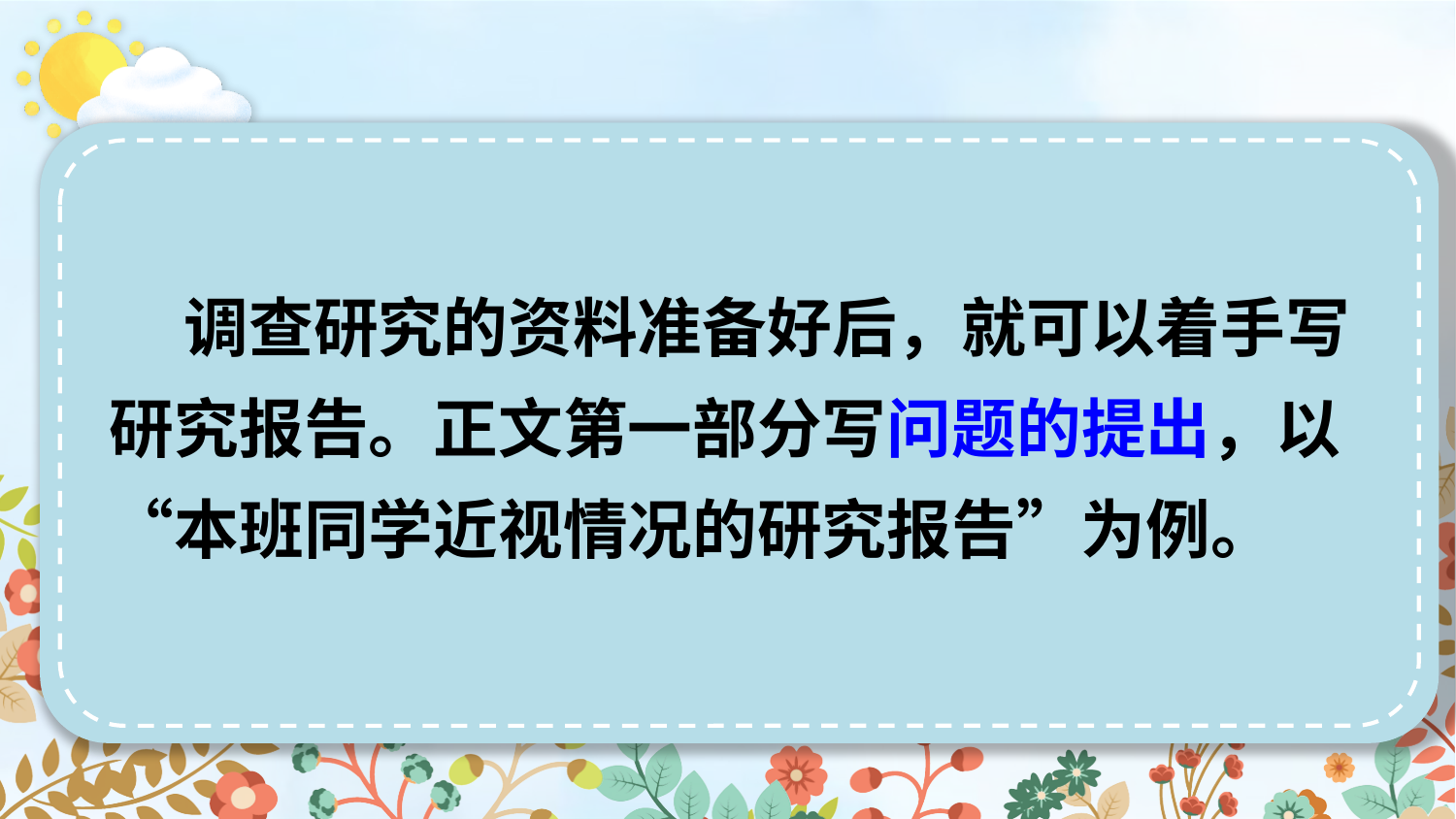

调查研究的资料准备好后，就可以着手写研究报告。正文第一部分写问题的提出，以“本班同学近视情况的研究报告”为例。